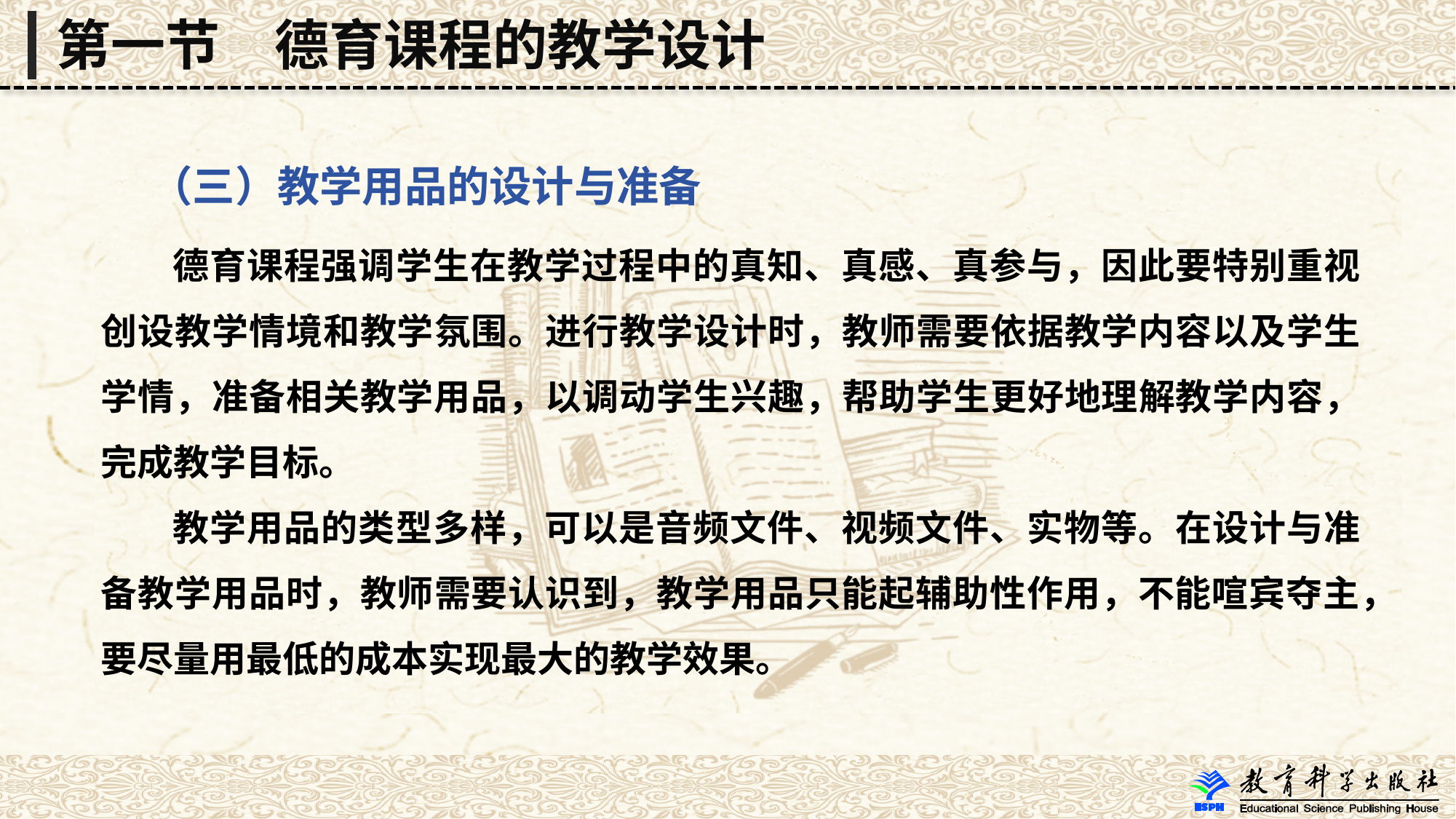

第一节　德育课程的教学设计
     （三）教学用品的设计与准备

       德育课程强调学生在教学过程中的真知、真感、真参与，因此要特别重视创设教学情境和教学氛围。进行教学设计时，教师需要依据教学内容以及学生学情，准备相关教学用品，以调动学生兴趣，帮助学生更好地理解教学内容，完成教学目标。
       教学用品的类型多样，可以是音频文件、视频文件、实物等。在设计与准备教学用品时，教师需要认识到，教学用品只能起辅助性作用，不能喧宾夺主，要尽量用最低的成本实现最大的教学效果。